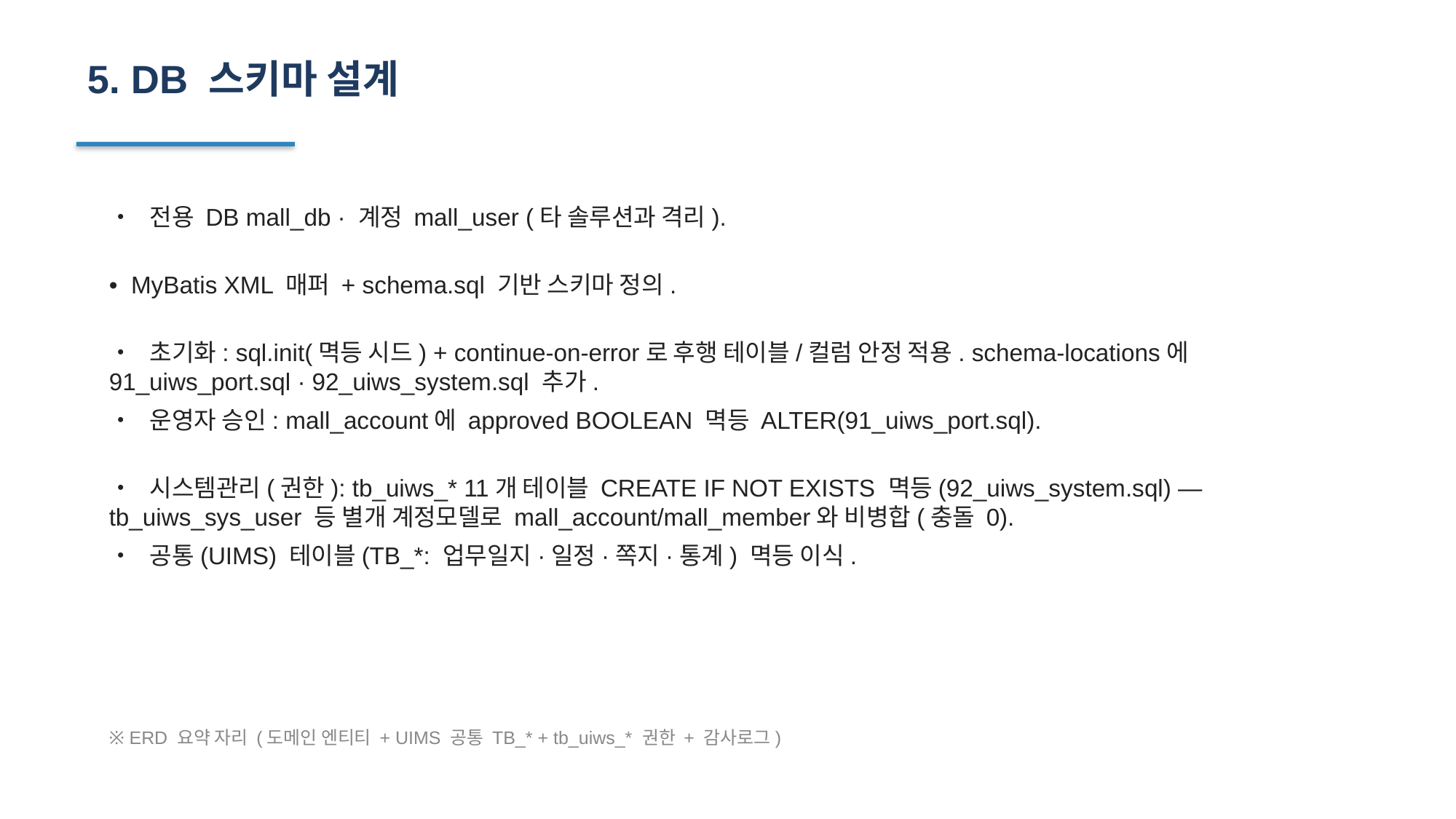

5. DB 스키마 설계

•  전용 DB mall_db · 계정 mall_user (타 솔루션과 격리).
•  MyBatis XML 매퍼 + schema.sql 기반 스키마 정의.
•  초기화: sql.init(멱등 시드) + continue-on-error로 후행 테이블/컬럼 안정 적용. schema-locations에 91_uiws_port.sql · 92_uiws_system.sql 추가.
•  운영자 승인: mall_account에 approved BOOLEAN 멱등 ALTER(91_uiws_port.sql).
•  시스템관리(권한): tb_uiws_* 11개 테이블 CREATE IF NOT EXISTS 멱등(92_uiws_system.sql) — tb_uiws_sys_user 등 별개 계정모델로 mall_account/mall_member와 비병합(충돌 0).
•  공통(UIMS) 테이블(TB_*: 업무일지·일정·쪽지·통계) 멱등 이식.
※ ERD 요약 자리 (도메인 엔티티 + UIMS 공통 TB_* + tb_uiws_* 권한 + 감사로그)